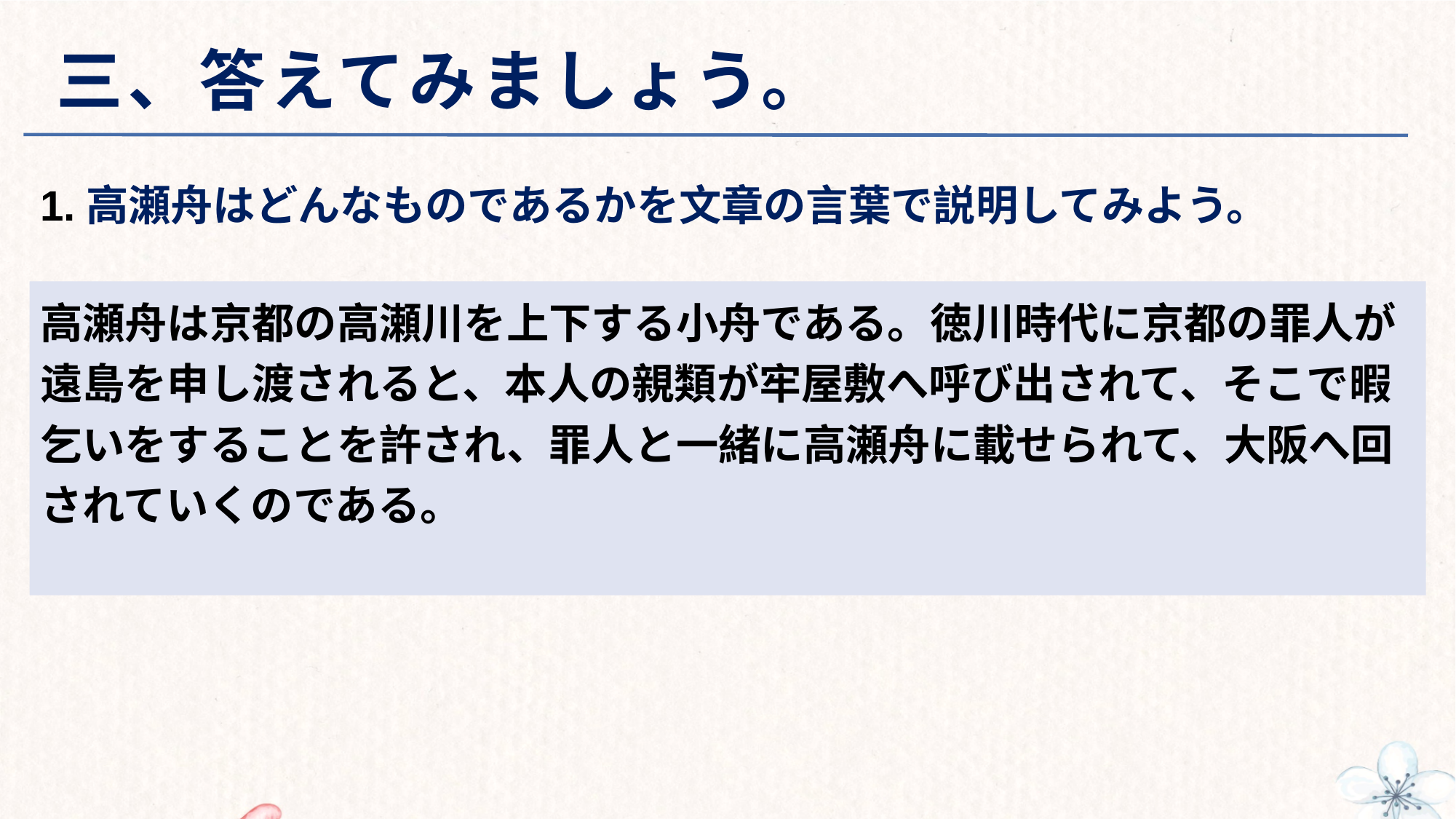

# 三、答えてみましょう。
1.高瀬舟はどんなものであるかを文章の言葉で説明してみよう。
高瀬舟は京都の高瀬川を上下する小舟である。徳川時代に京都の罪人が遠島を申し渡されると、本人の親類が牢屋敷へ呼び出されて、そこで暇乞いをすることを許され、罪人と一緒に高瀬舟に載せられて、大阪へ回されていくのである。